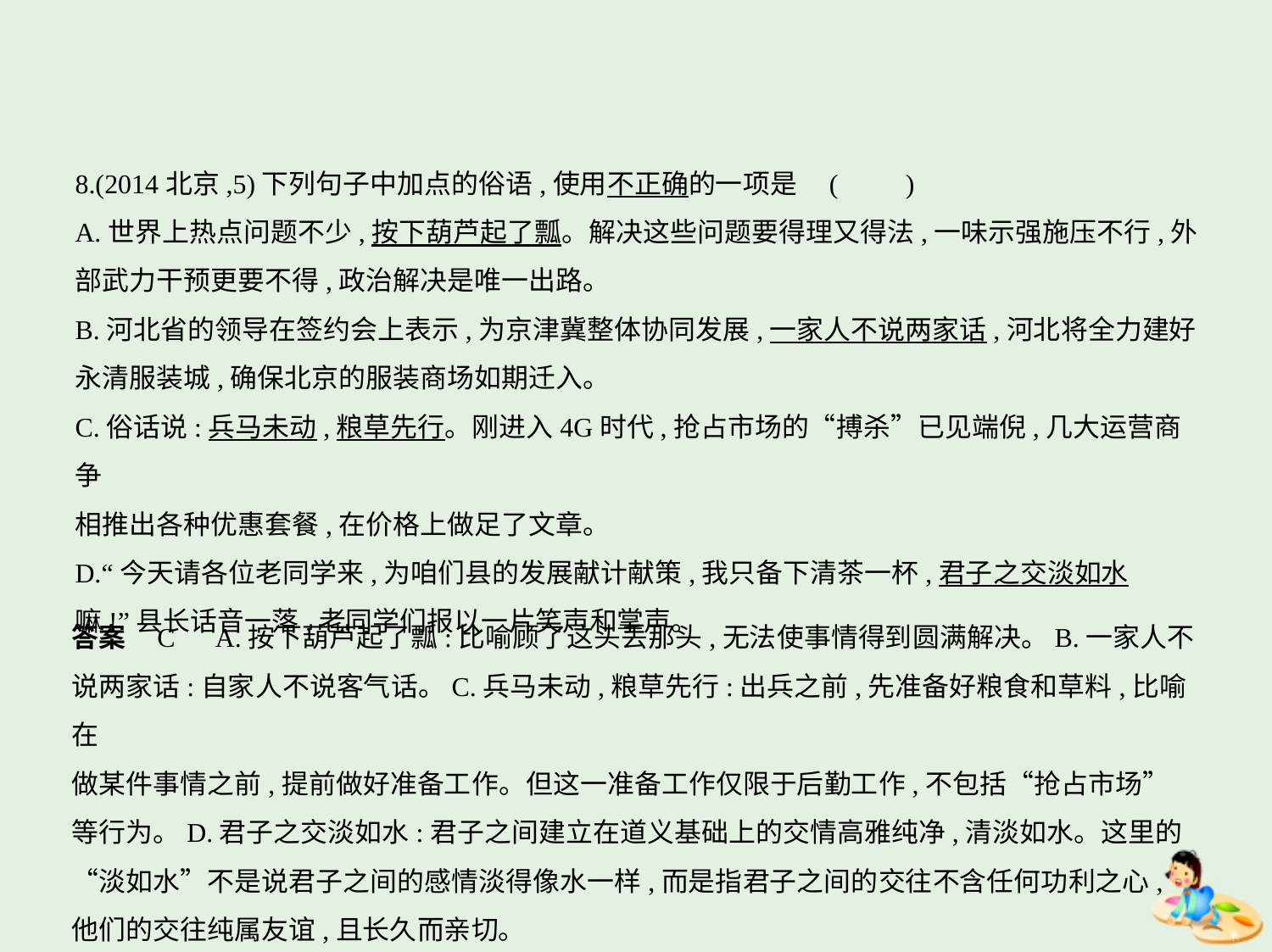

8.(2014北京,5)下列句子中加点的俗语,使用不正确的一项是 (　　)
A.世界上热点问题不少,按下葫芦起了瓢。解决这些问题要得理又得法,一味示强施压不行,外
部武力干预更要不得,政治解决是唯一出路。
B.河北省的领导在签约会上表示,为京津冀整体协同发展,一家人不说两家话,河北将全力建好
永清服装城,确保北京的服装商场如期迁入。
C.俗话说:兵马未动,粮草先行。刚进入4G时代,抢占市场的“搏杀”已见端倪,几大运营商争
相推出各种优惠套餐,在价格上做足了文章。
D.“今天请各位老同学来,为咱们县的发展献计献策,我只备下清茶一杯,君子之交淡如水
嘛!”县长话音一落,老同学们报以一片笑声和掌声。
答案    C　A.按下葫芦起了瓢:比喻顾了这头丢那头,无法使事情得到圆满解决。B.一家人不
说两家话:自家人不说客气话。C.兵马未动,粮草先行:出兵之前,先准备好粮食和草料,比喻在
做某件事情之前,提前做好准备工作。但这一准备工作仅限于后勤工作,不包括“抢占市场”
等行为。D.君子之交淡如水:君子之间建立在道义基础上的交情高雅纯净,清淡如水。这里的
“淡如水”不是说君子之间的感情淡得像水一样,而是指君子之间的交往不含任何功利之心,
他们的交往纯属友谊,且长久而亲切。